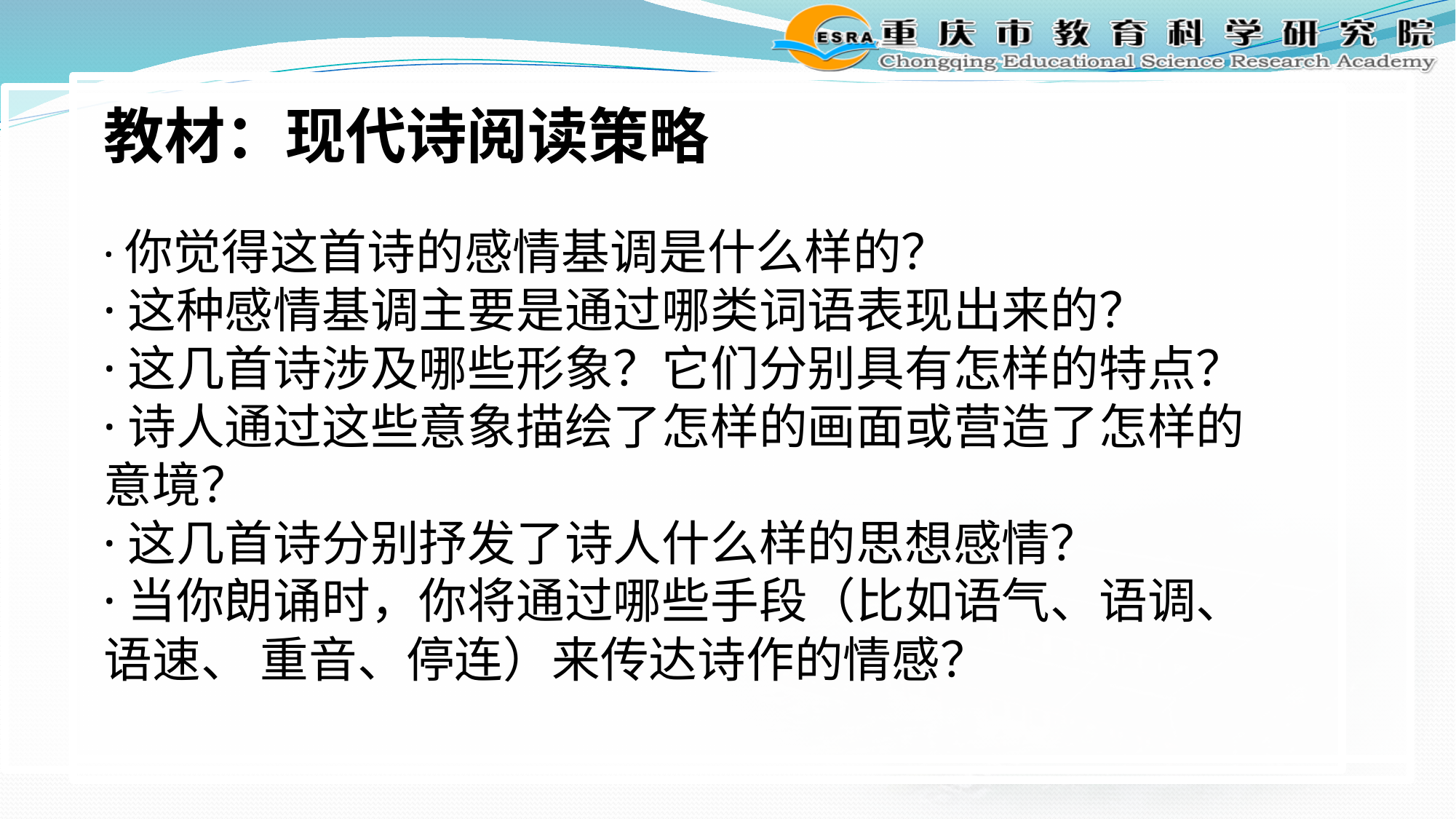

教材：现代诗阅读策略

·你觉得这首诗的感情基调是什么样的？
·这种感情基调主要是通过哪类词语表现出来的？
·这几首诗涉及哪些形象？它们分别具有怎样的特点？
·诗人通过这些意象描绘了怎样的画面或营造了怎样的意境？
·这几首诗分别抒发了诗人什么样的思想感情？
·当你朗诵时，你将通过哪些手段（比如语气、语调、语速、 重音、停连）来传达诗作的情感？